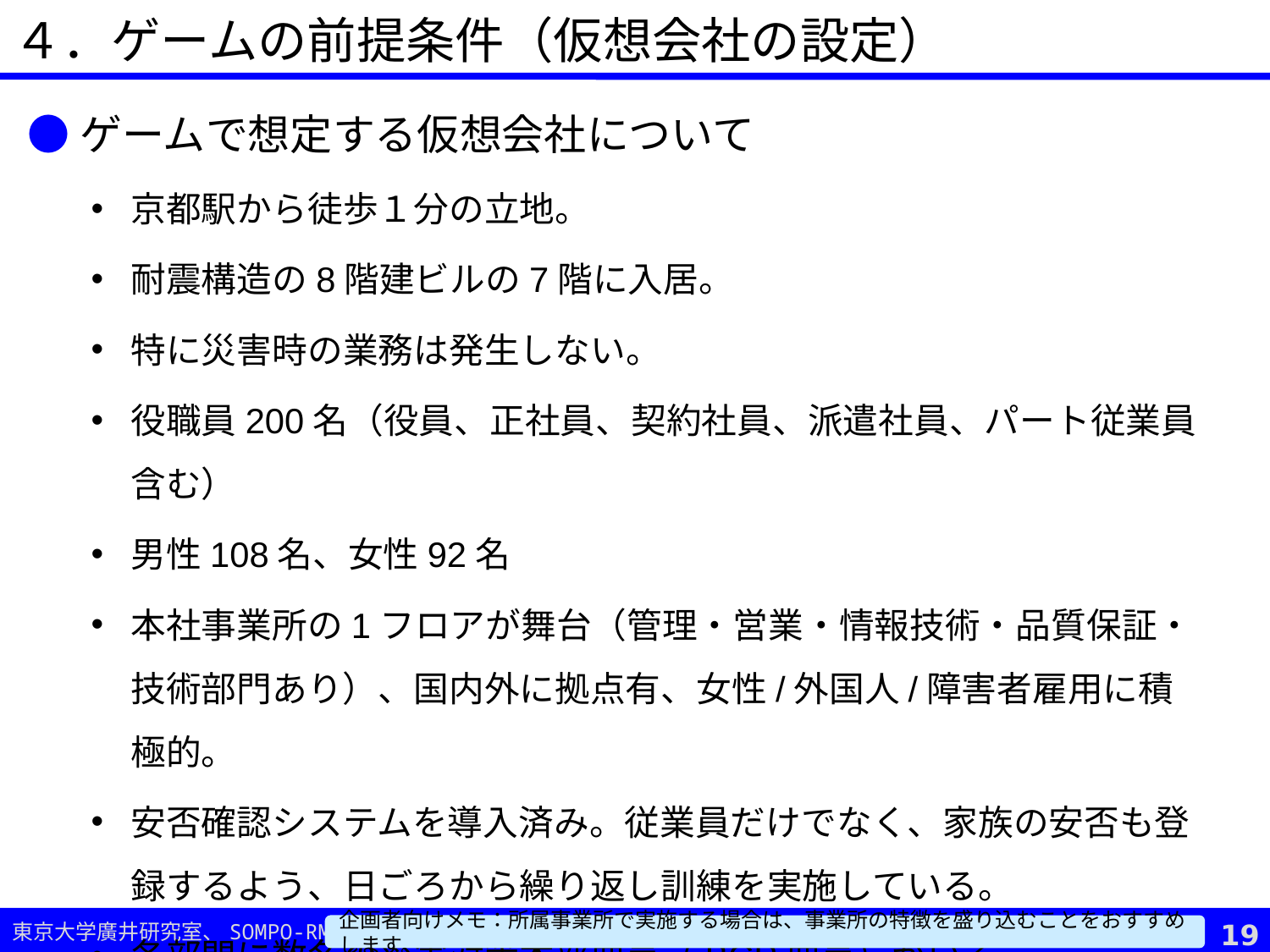

４．ゲームの前提条件（仮想会社の設定）
●ゲームで想定する仮想会社について
京都駅から徒歩１分の立地。
耐震構造の8階建ビルの7階に入居。
特に災害時の業務は発生しない。
役職員200名（役員、正社員、契約社員、派遣社員、パート従業員含む）
男性108名、女性92名
本社事業所の1フロアが舞台（管理・営業・情報技術・品質保証・技術部門あり）、国内外に拠点有、女性/外国人/障害者雇用に積極的。
安否確認システムを導入済み。従業員だけでなく、家族の安否も登録するよう、日ごろから繰り返し訓練を実施している。
各部門に数名の災害対策本部要員（BCP要員）がいる。
19
企画者向けメモ：所属事業所で実施する場合は、事業所の特徴を盛り込むことをおすすめします。